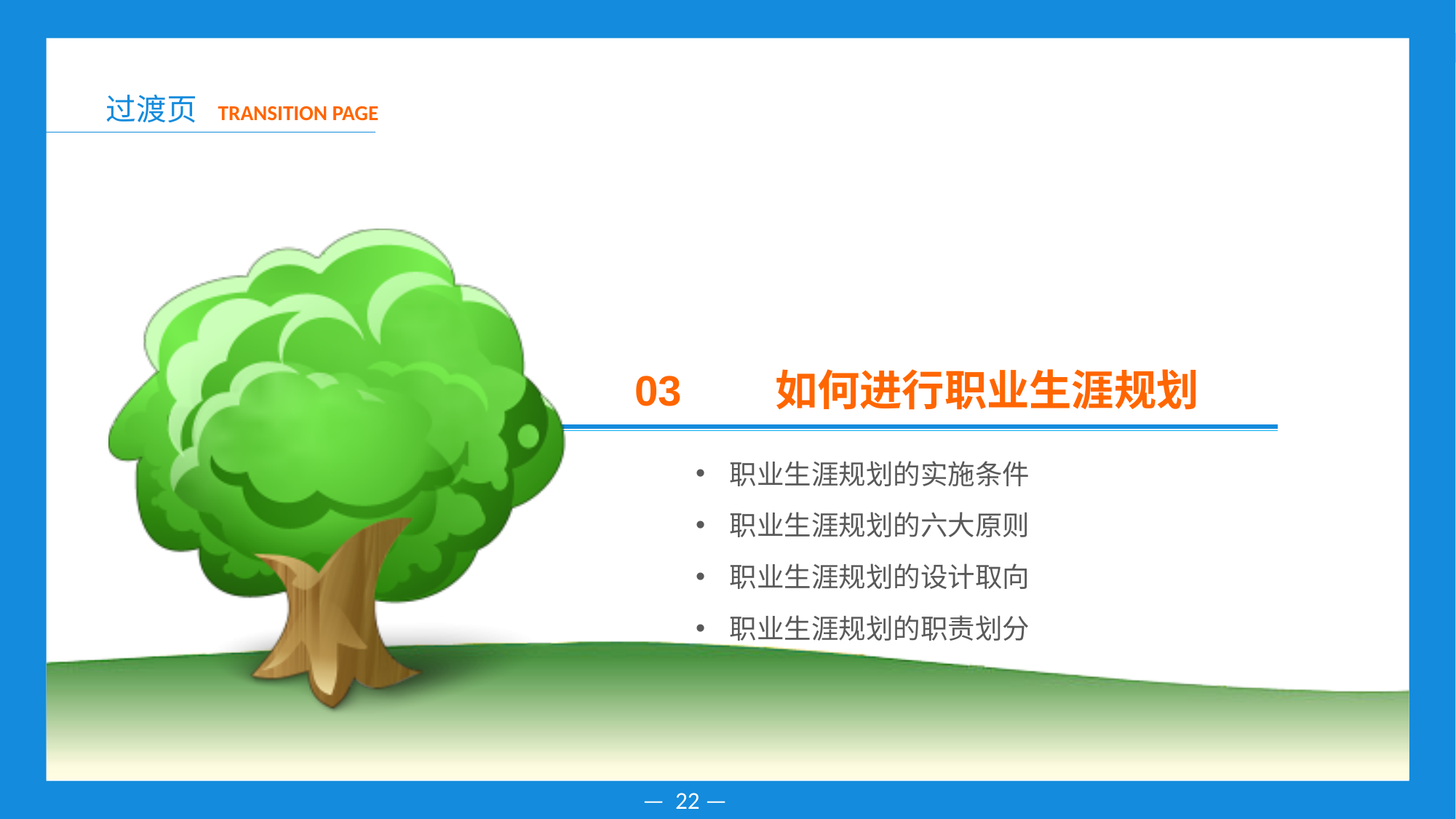

03       如何进行职业生涯规划
职业生涯规划的实施条件
职业生涯规划的六大原则
职业生涯规划的设计取向
职业生涯规划的职责划分